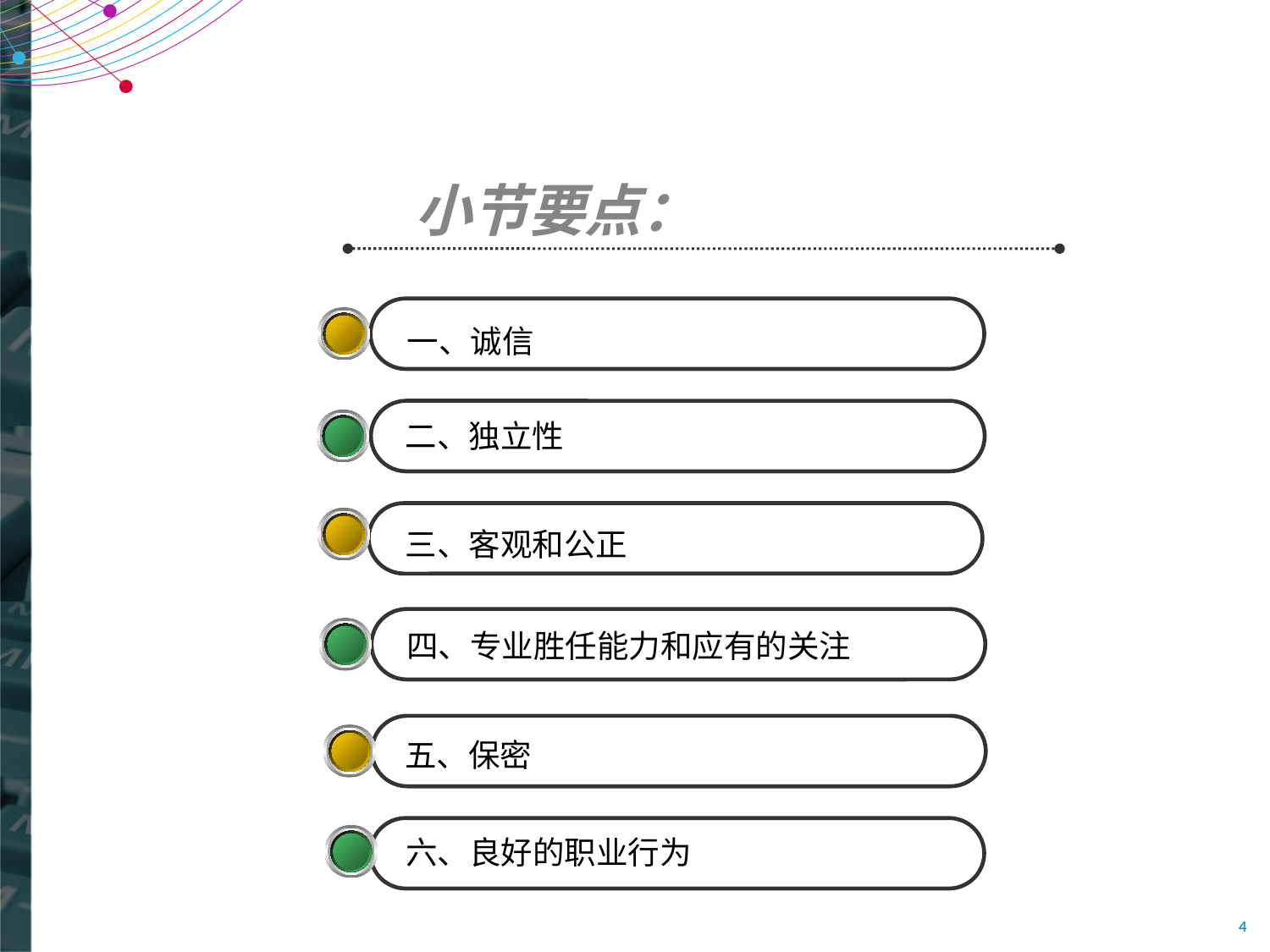

小节要点：

一、诚信

二、独立性

三、客观和公正

四、专业胜任能力和应有的关注

五、保密

六、良好的职业行为
4